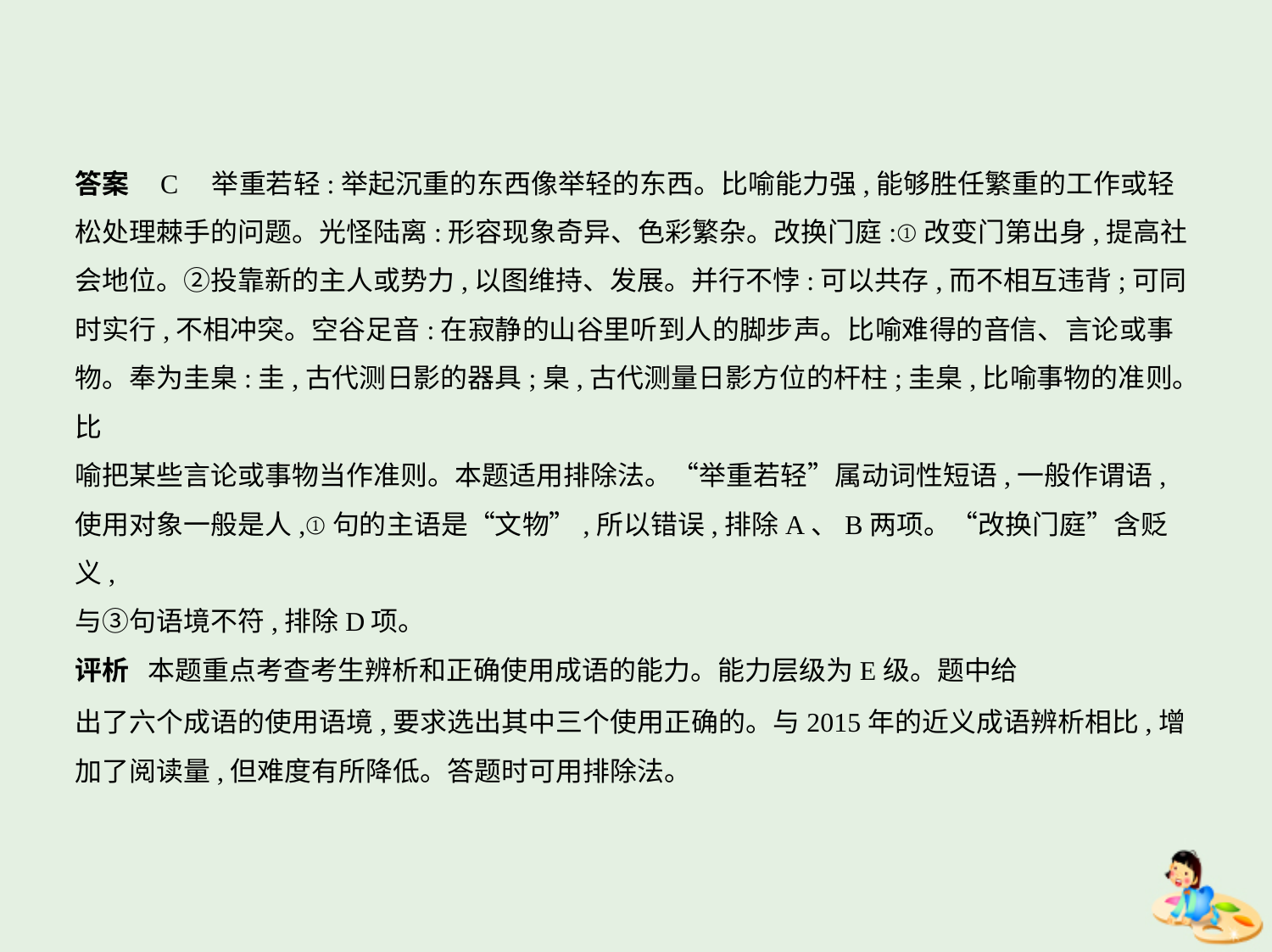

答案    C　举重若轻:举起沉重的东西像举轻的东西。比喻能力强,能够胜任繁重的工作或轻
松处理棘手的问题。光怪陆离:形容现象奇异、色彩繁杂。改换门庭:①改变门第出身,提高社
会地位。②投靠新的主人或势力,以图维持、发展。并行不悖:可以共存,而不相互违背;可同
时实行,不相冲突。空谷足音:在寂静的山谷里听到人的脚步声。比喻难得的音信、言论或事
物。奉为圭臬:圭,古代测日影的器具;臬,古代测量日影方位的杆柱;圭臬,比喻事物的准则。比
喻把某些言论或事物当作准则。本题适用排除法。“举重若轻”属动词性短语,一般作谓语,
使用对象一般是人,①句的主语是“文物”,所以错误,排除A、B两项。“改换门庭”含贬义,
与③句语境不符,排除D项。
评析   本题重点考查考生辨析和正确使用成语的能力。能力层级为E级。题中给
出了六个成语的使用语境,要求选出其中三个使用正确的。与2015年的近义成语辨析相比,增
加了阅读量,但难度有所降低。答题时可用排除法。